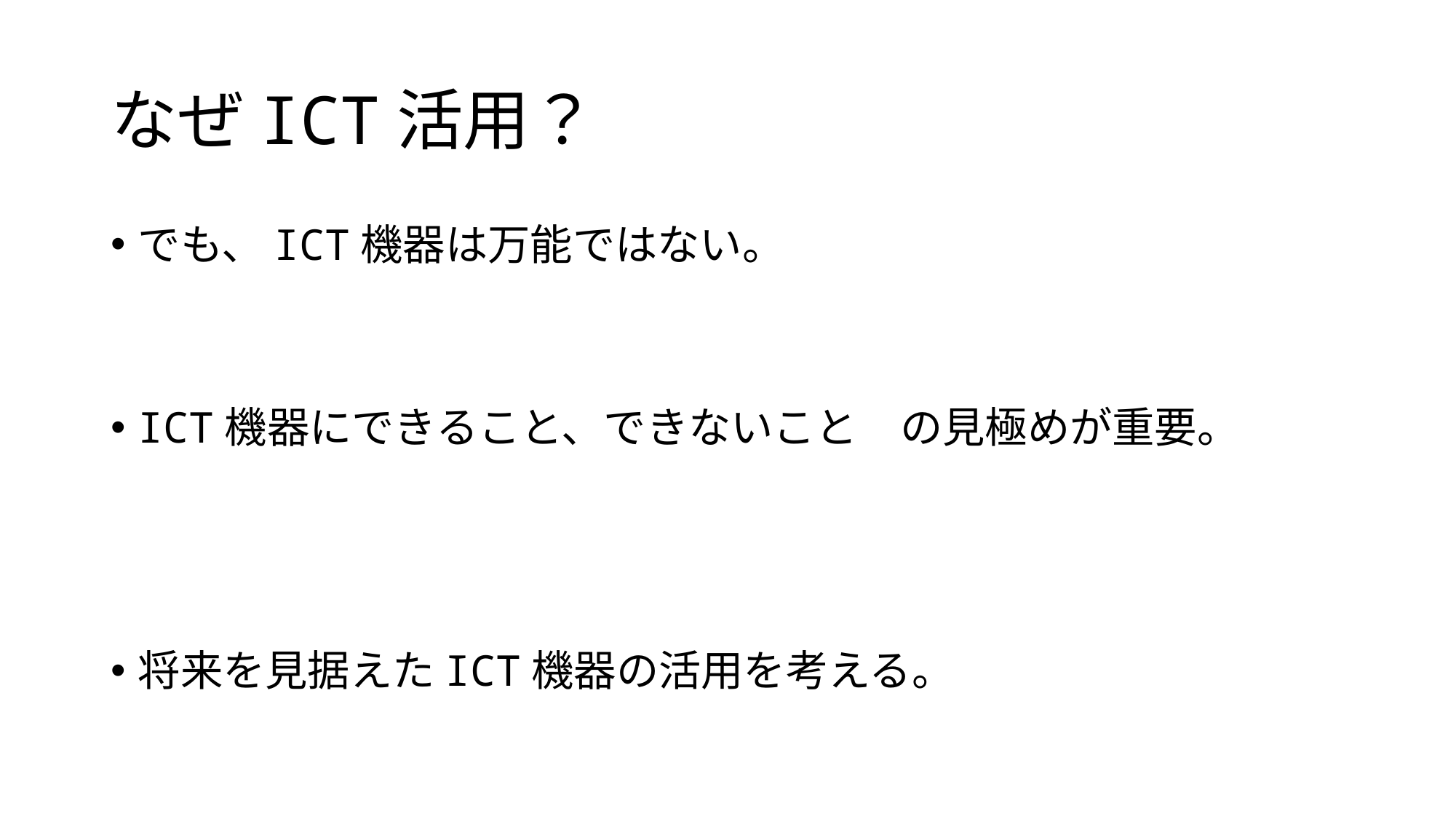

# なぜICT活用？
でも、ICT機器は万能ではない。

ICT機器にできること、できないこと　の見極めが重要。

将来を見据えたICT機器の活用を考える。